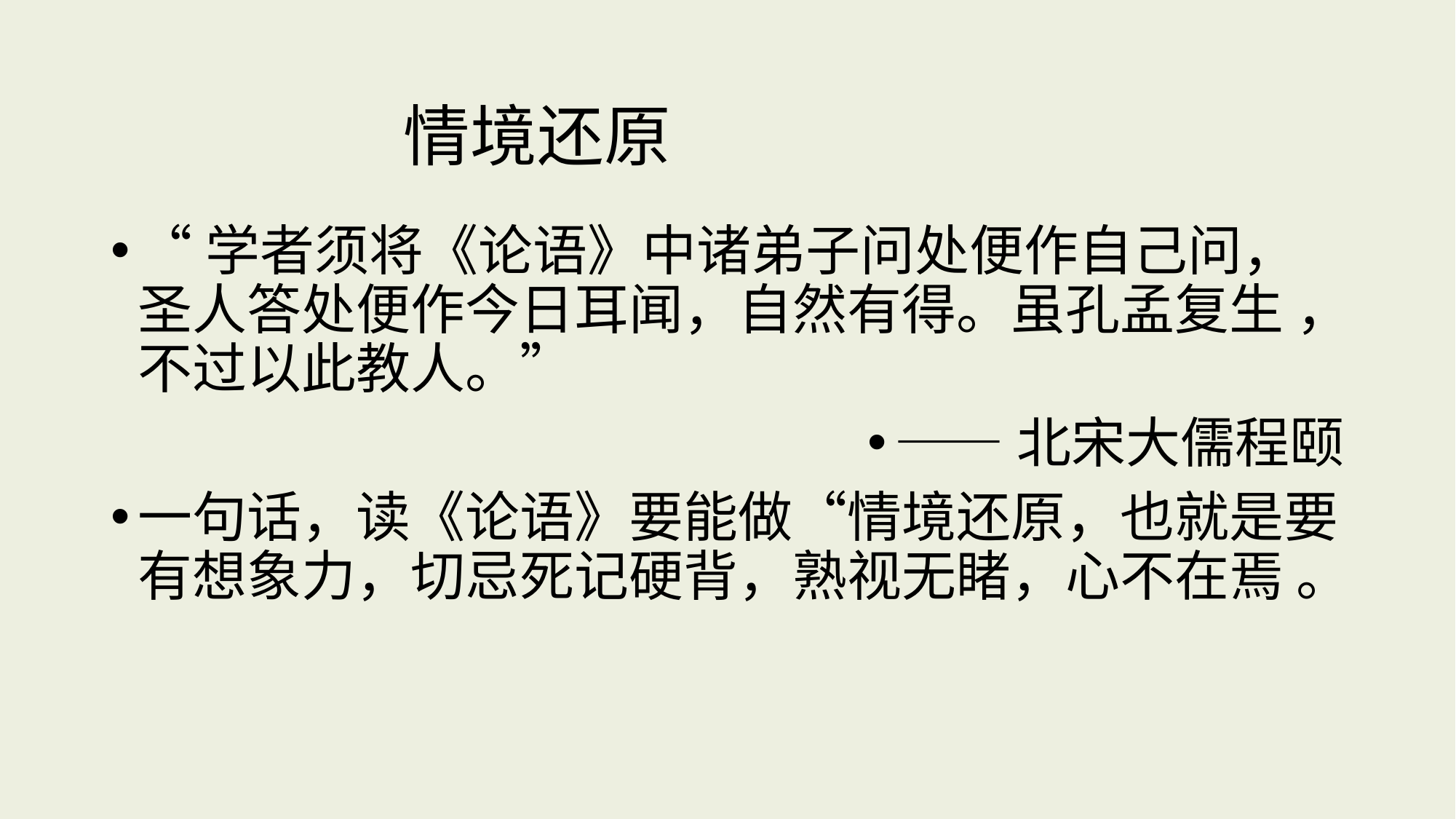

# 情境还原
“学者须将《论语》中诸弟子问处便作自己问，圣人答处便作今日耳闻，自然有得。虽孔孟复生 ，不过以此教人。”
——北宋大儒程颐
一句话，读《论语》要能做“情境还原，也就是要有想象力，切忌死记硬背，熟视无睹，心不在焉 。